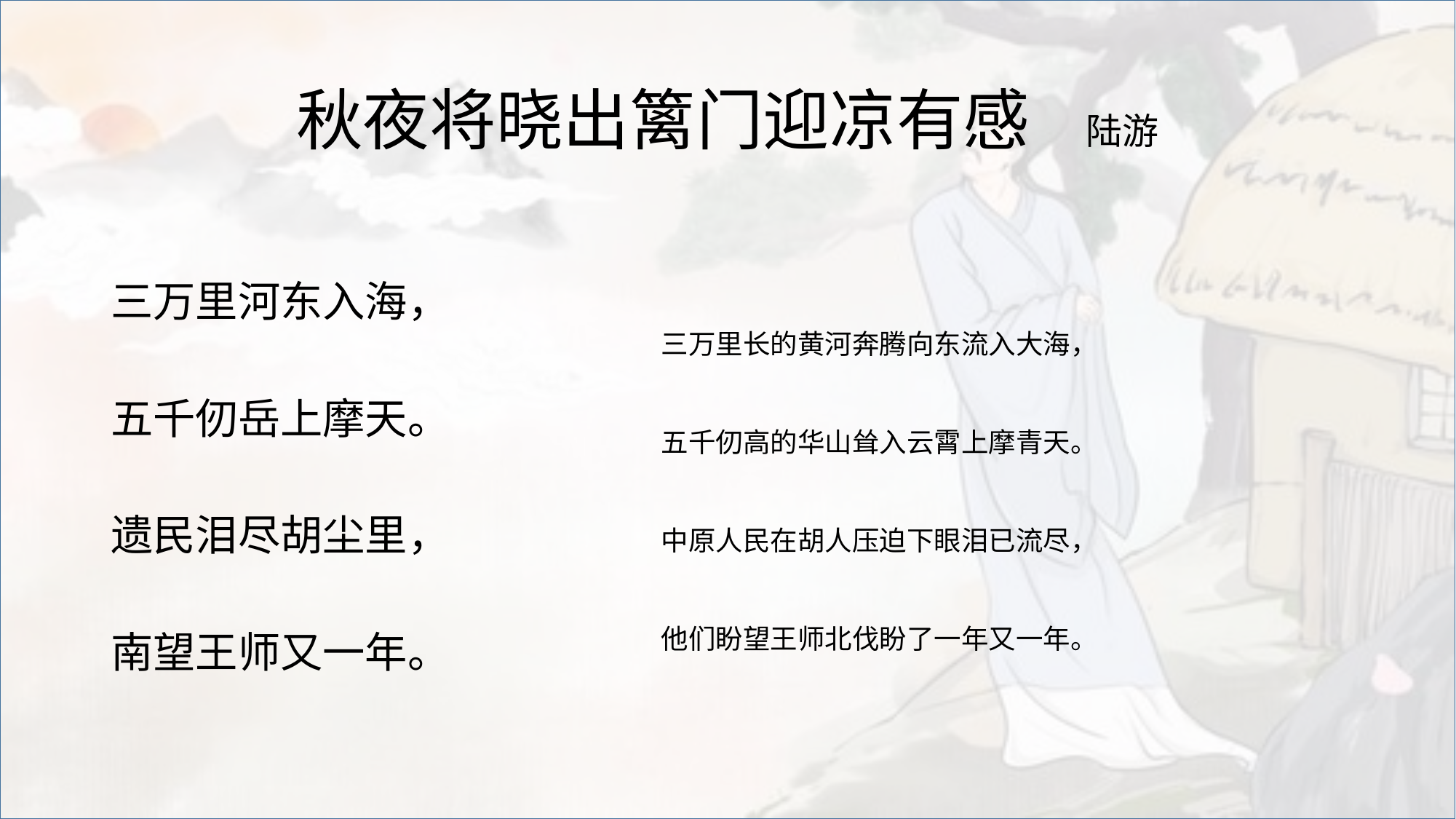

# 秋夜将晓出篱门迎凉有感   陆游
三万里河东入海，
五千仞岳上摩天。
遗民泪尽胡尘里，
南望王师又一年。
三万里长的黄河奔腾向东流入大海，
五千仞高的华山耸入云霄上摩青天。
中原人民在胡人压迫下眼泪已流尽，
他们盼望王师北伐盼了一年又一年。